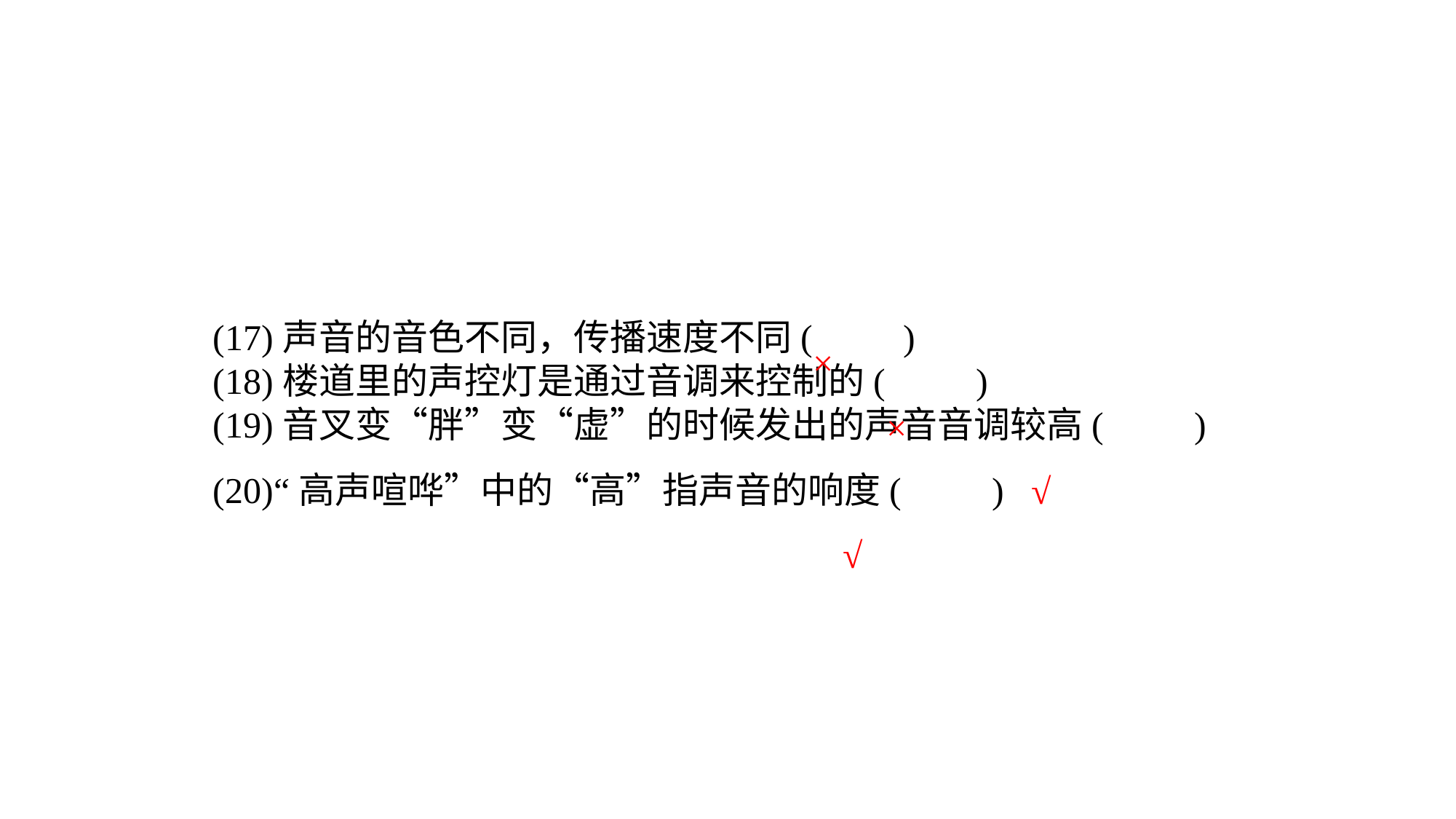

(17)声音的音色不同，传播速度不同(　　)(18)楼道里的声控灯是通过音调来控制的(　　)(19)音叉变“胖”变“虚”的时候发出的声音音调较高(　　)(20)“高声喧哗”中的“高”指声音的响度(　　)
×
×
√
√